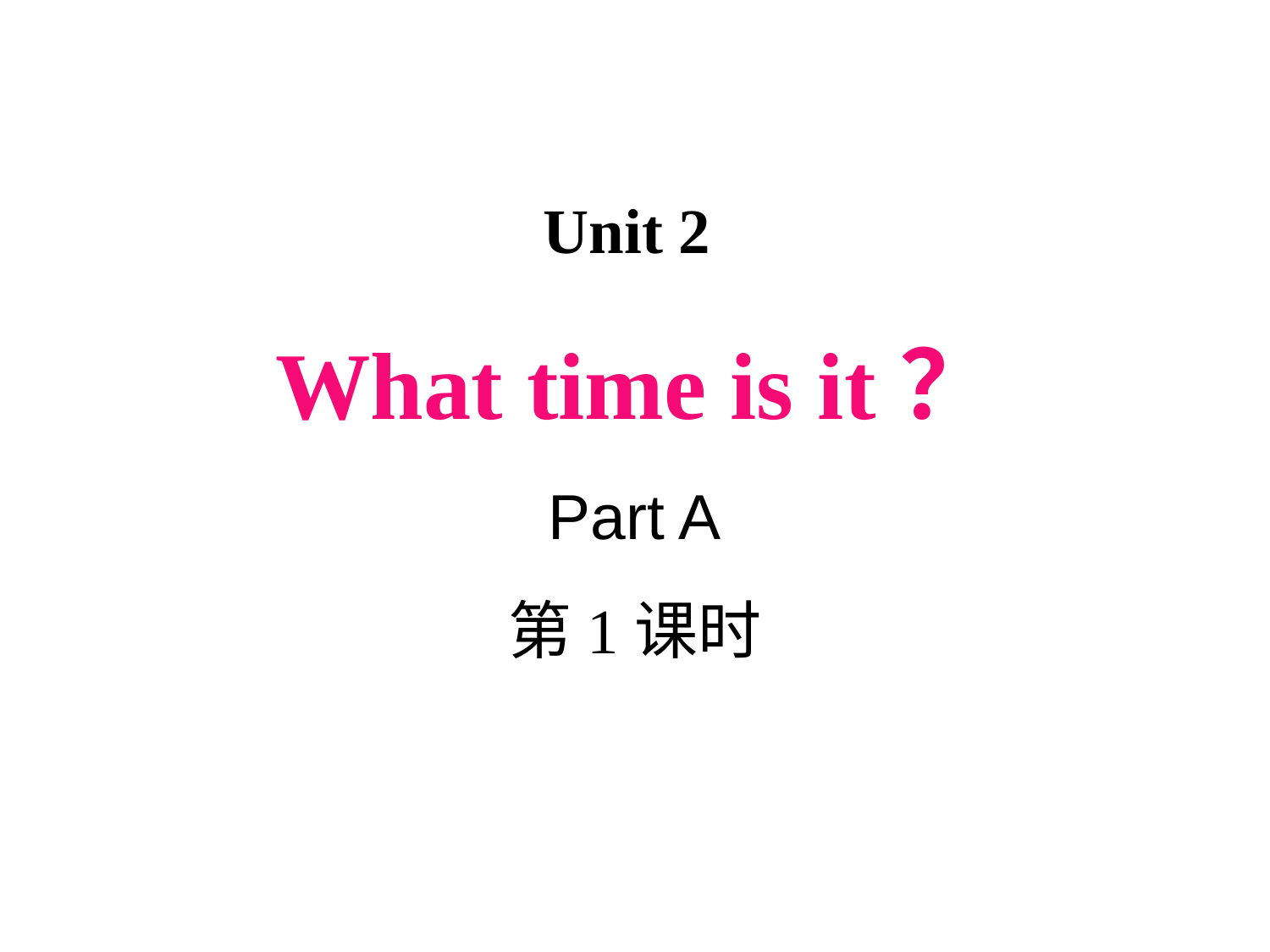

Unit 2
What time is it？
Part A
第1课时